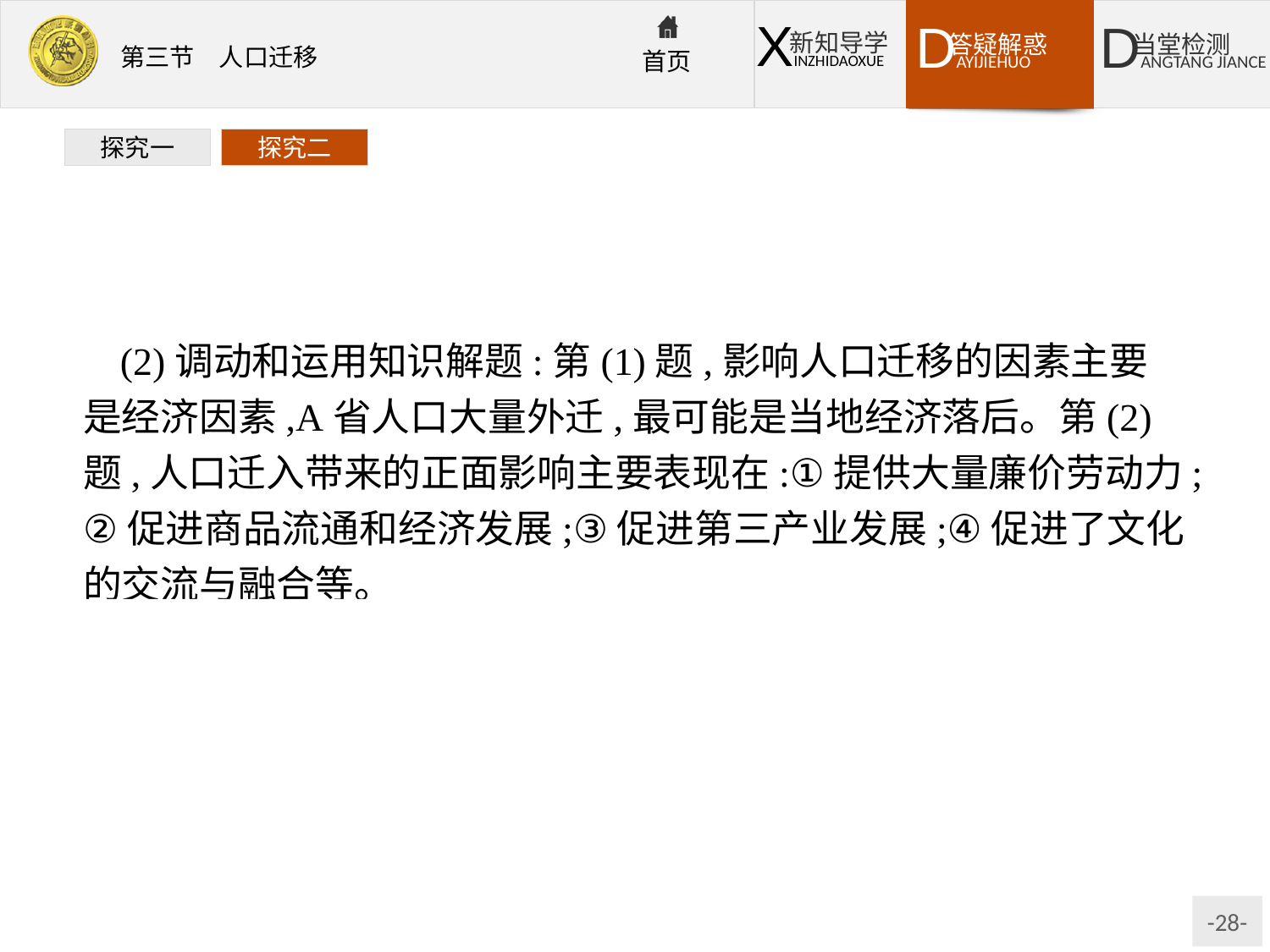

探究一
探究二
(2)调动和运用知识解题:第(1)题,影响人口迁移的因素主要是经济因素,A省人口大量外迁,最可能是当地经济落后。第(2)题,人口迁入带来的正面影响主要表现在:①提供大量廉价劳动力;②促进商品流通和经济发展;③促进第三产业发展;④促进了文化的交流与融合等。
答案(1)D　(2)D